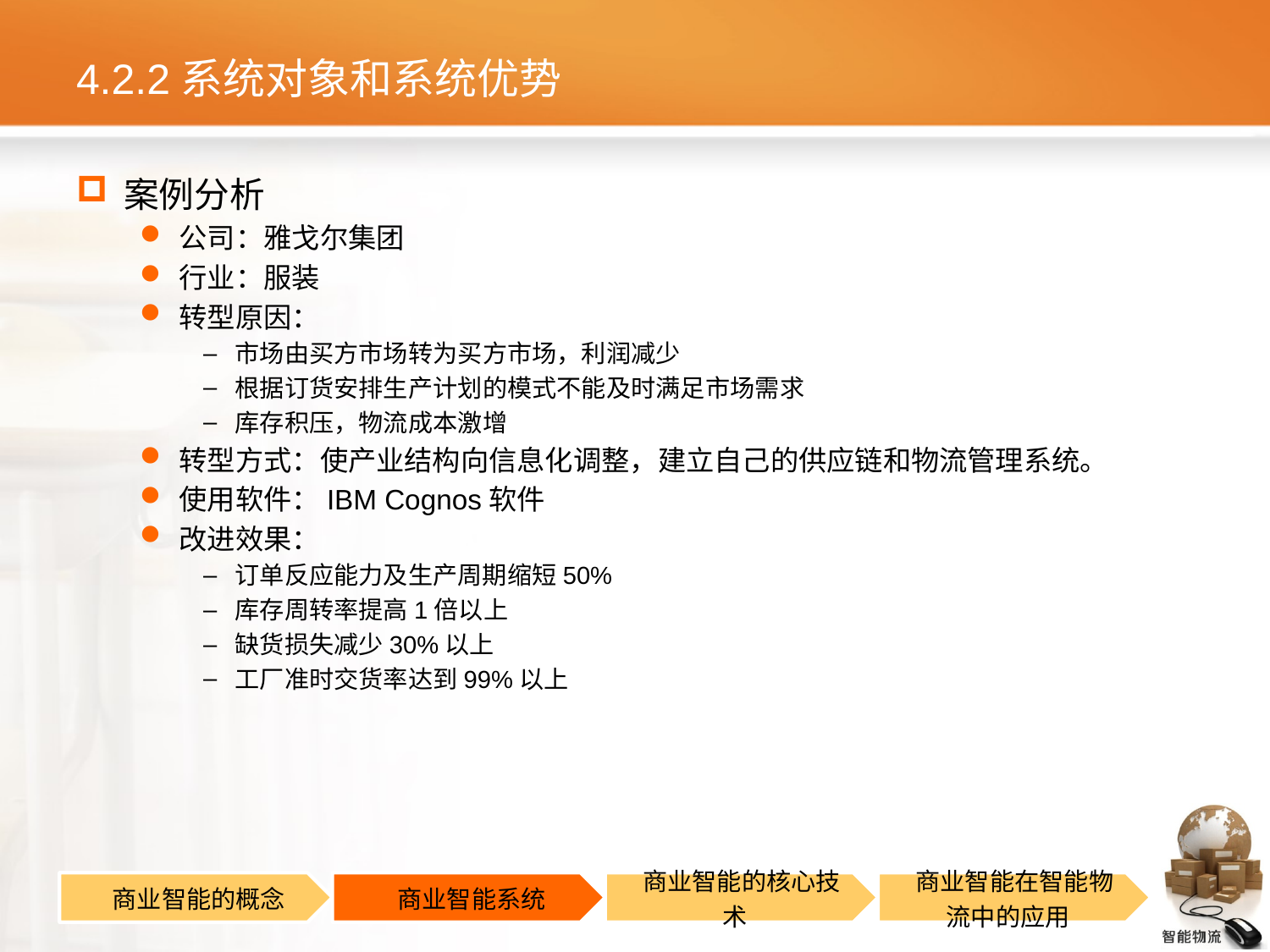

# 4.2.2系统对象和系统优势
案例分析
公司：雅戈尔集团
行业：服装
转型原因：
市场由买方市场转为买方市场，利润减少
根据订货安排生产计划的模式不能及时满足市场需求
库存积压，物流成本激增
转型方式：使产业结构向信息化调整，建立自己的供应链和物流管理系统。
使用软件：IBM Cognos软件
改进效果：
订单反应能力及生产周期缩短50%
库存周转率提高1倍以上
缺货损失减少30%以上
工厂准时交货率达到99%以上